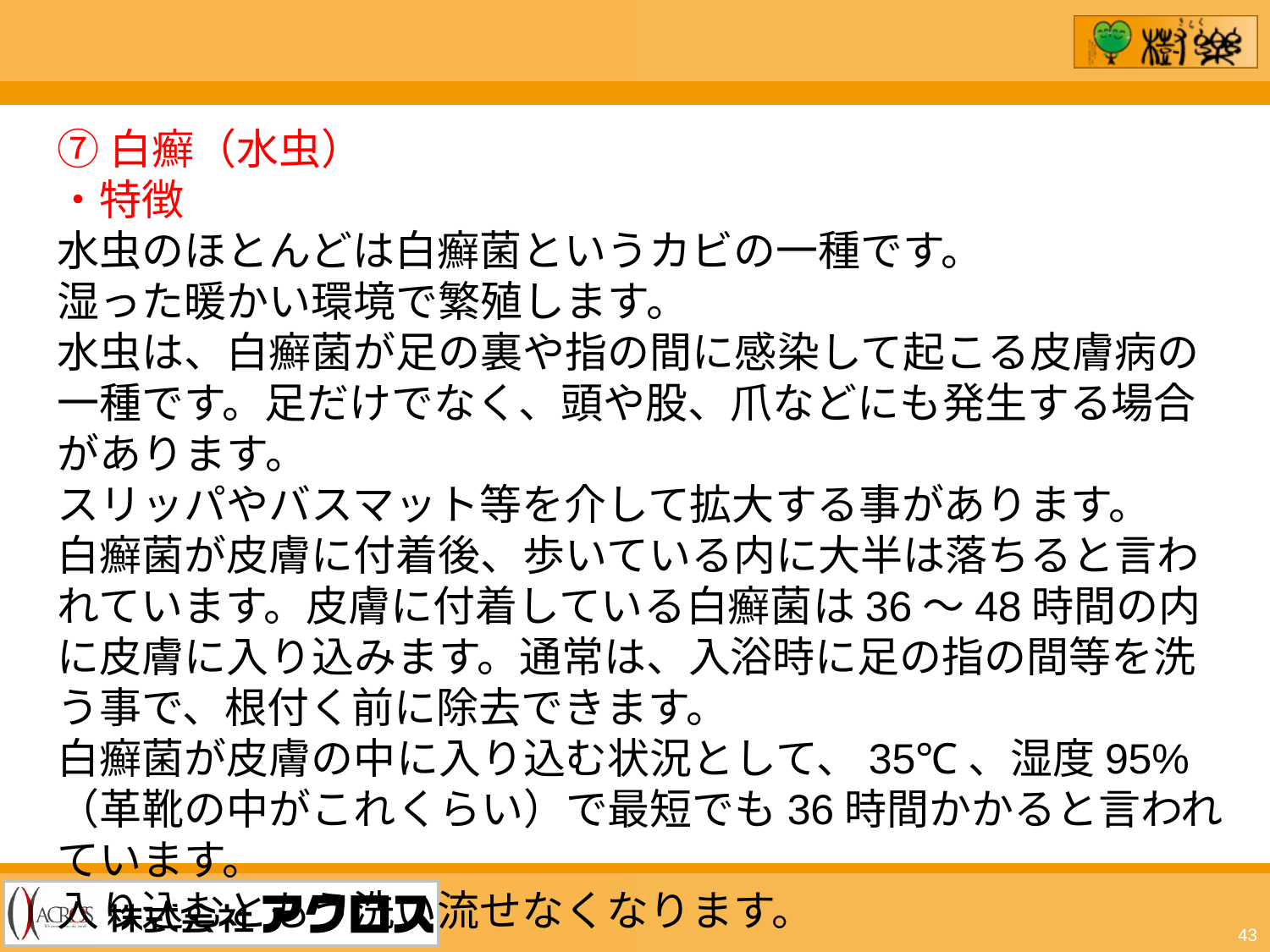

⑦白癬（水虫）
・特徴
水虫のほとんどは白癬菌というカビの一種です。
湿った暖かい環境で繁殖します。
水虫は、白癬菌が足の裏や指の間に感染して起こる皮膚病の一種です。足だけでなく、頭や股、爪などにも発生する場合があります。
スリッパやバスマット等を介して拡大する事があります。
白癬菌が皮膚に付着後、歩いている内に大半は落ちると言われています。皮膚に付着している白癬菌は36～48時間の内に皮膚に入り込みます。通常は、入浴時に足の指の間等を洗う事で、根付く前に除去できます。
白癬菌が皮膚の中に入り込む状況として、35℃、湿度95%（革靴の中がこれくらい）で最短でも36時間かかると言われています。
入り込むともう洗い流せなくなります。
43